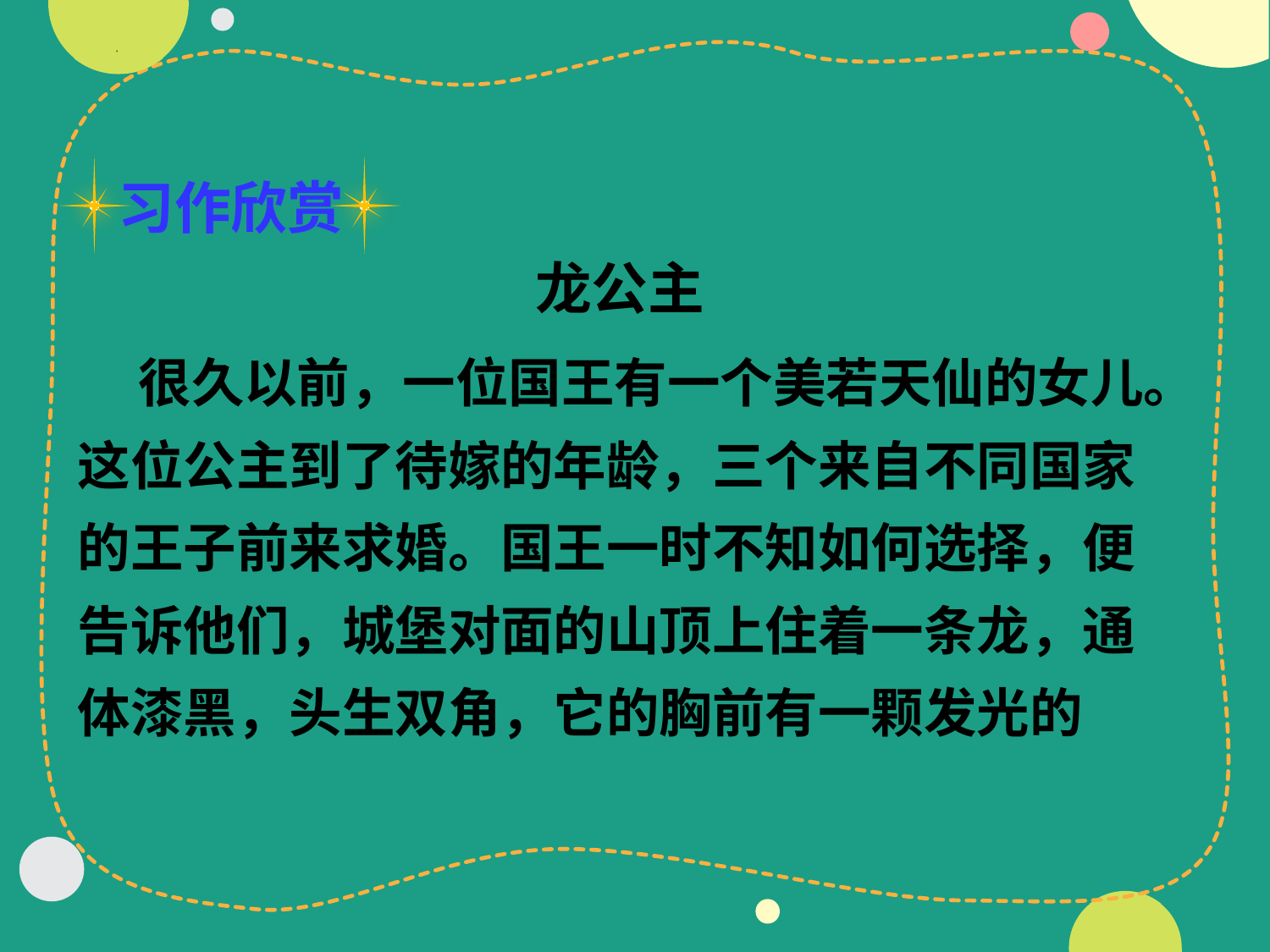

习作欣赏
龙公主
    很久以前，一位国王有一个美若天仙的女儿。这位公主到了待嫁的年龄，三个来自不同国家的王子前来求婚。国王一时不知如何选择，便告诉他们，城堡对面的山顶上住着一条龙，通体漆黑，头生双角，它的胸前有一颗发光的